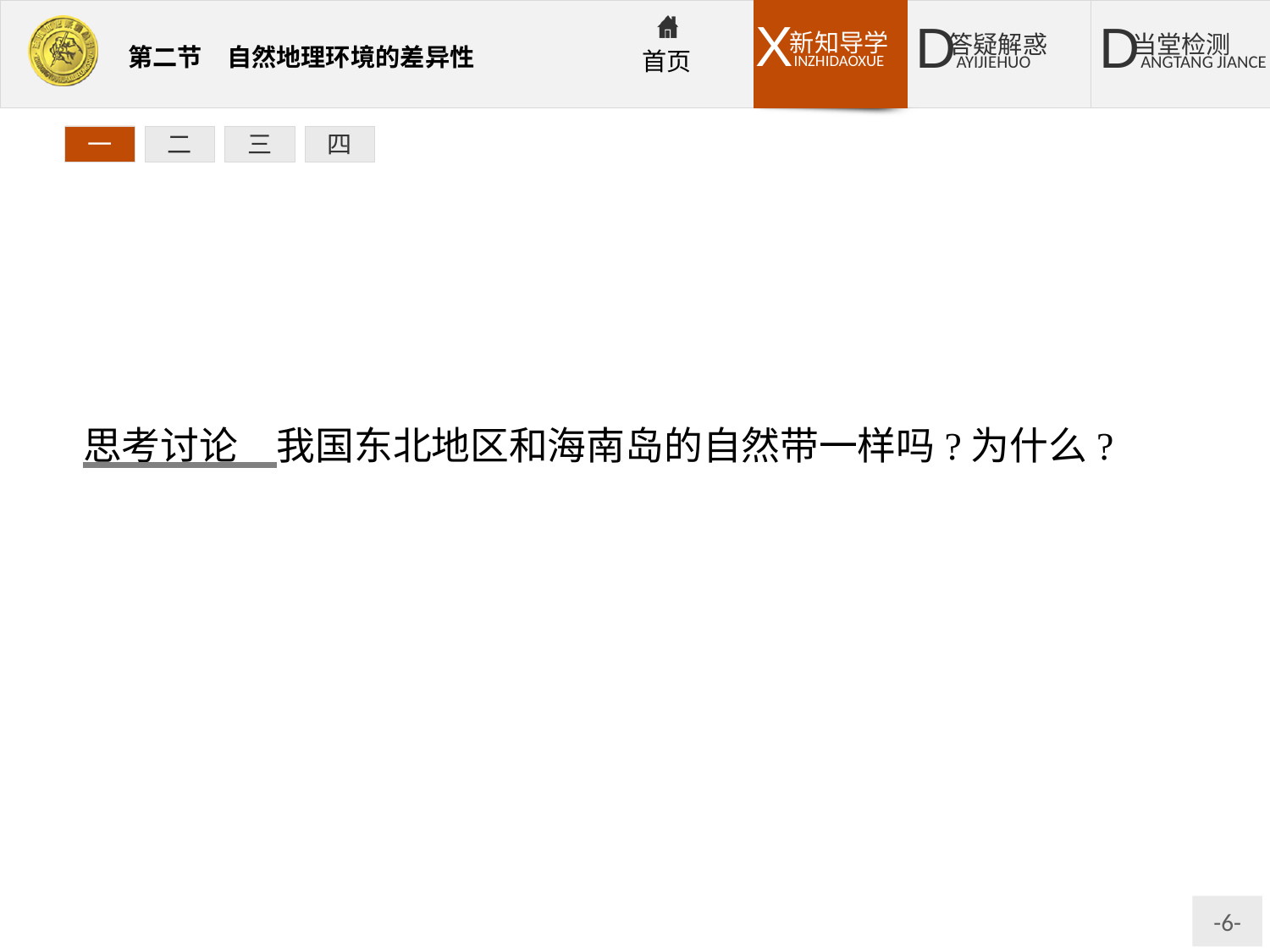

一
二
三
四
思考讨论　我国东北地区和海南岛的自然带一样吗?为什么?
提示:不一样。由于东北地区与海南岛纬度不同,水热组合不同,形成的气候类型不同,对应的植被类型也不同,因此自然带不同。